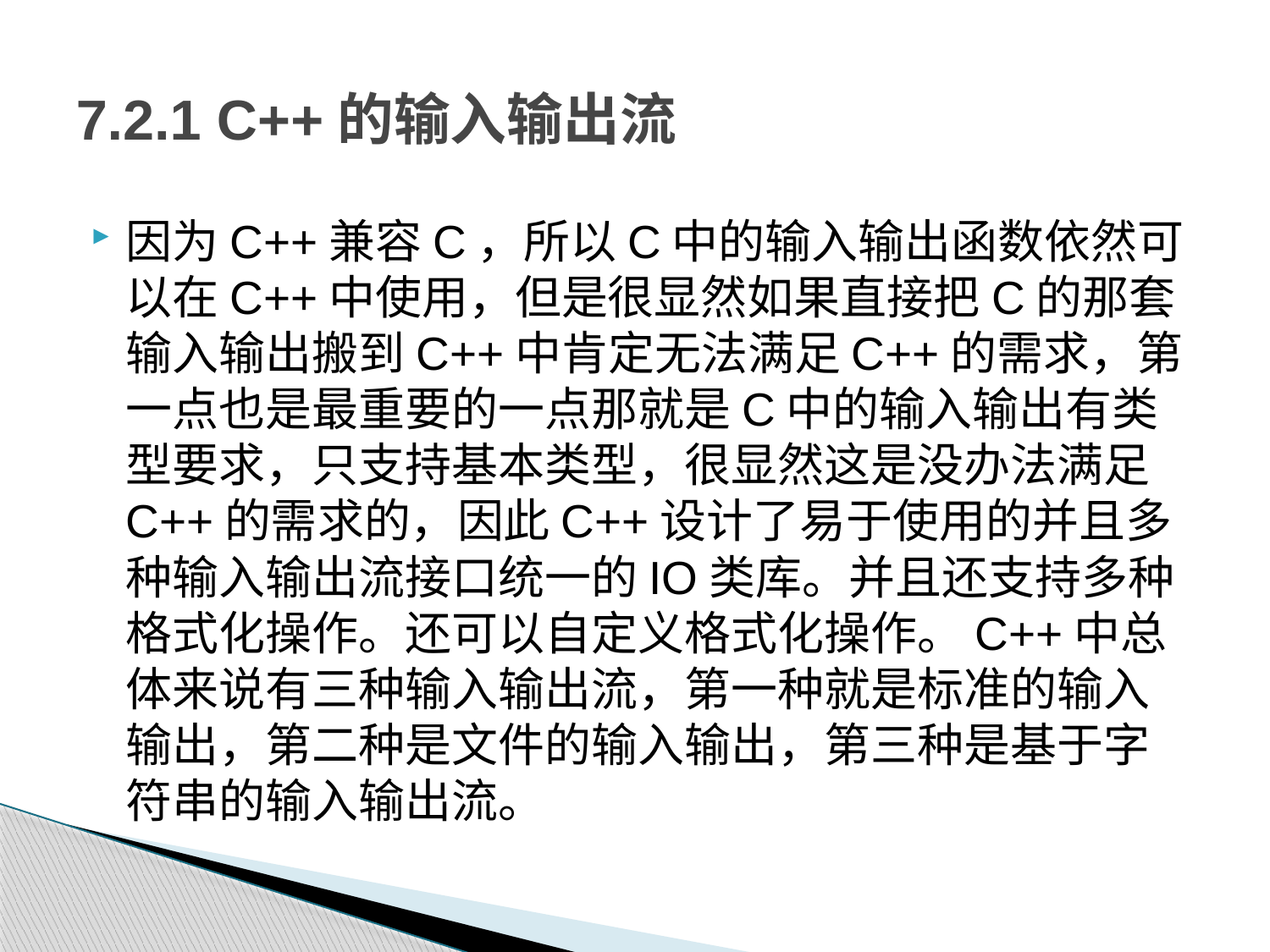

# 7.2.1 C++的输入输出流
因为C++兼容C，所以C中的输入输出函数依然可以在C++中使用，但是很显然如果直接把C的那套输入输出搬到C++中肯定无法满足C++的需求，第一点也是最重要的一点那就是C中的输入输出有类型要求，只支持基本类型，很显然这是没办法满足C++的需求的，因此C++设计了易于使用的并且多种输入输出流接口统一的IO类库。并且还支持多种格式化操作。还可以自定义格式化操作。C++中总体来说有三种输入输出流，第一种就是标准的输入输出，第二种是文件的输入输出，第三种是基于字符串的输入输出流。